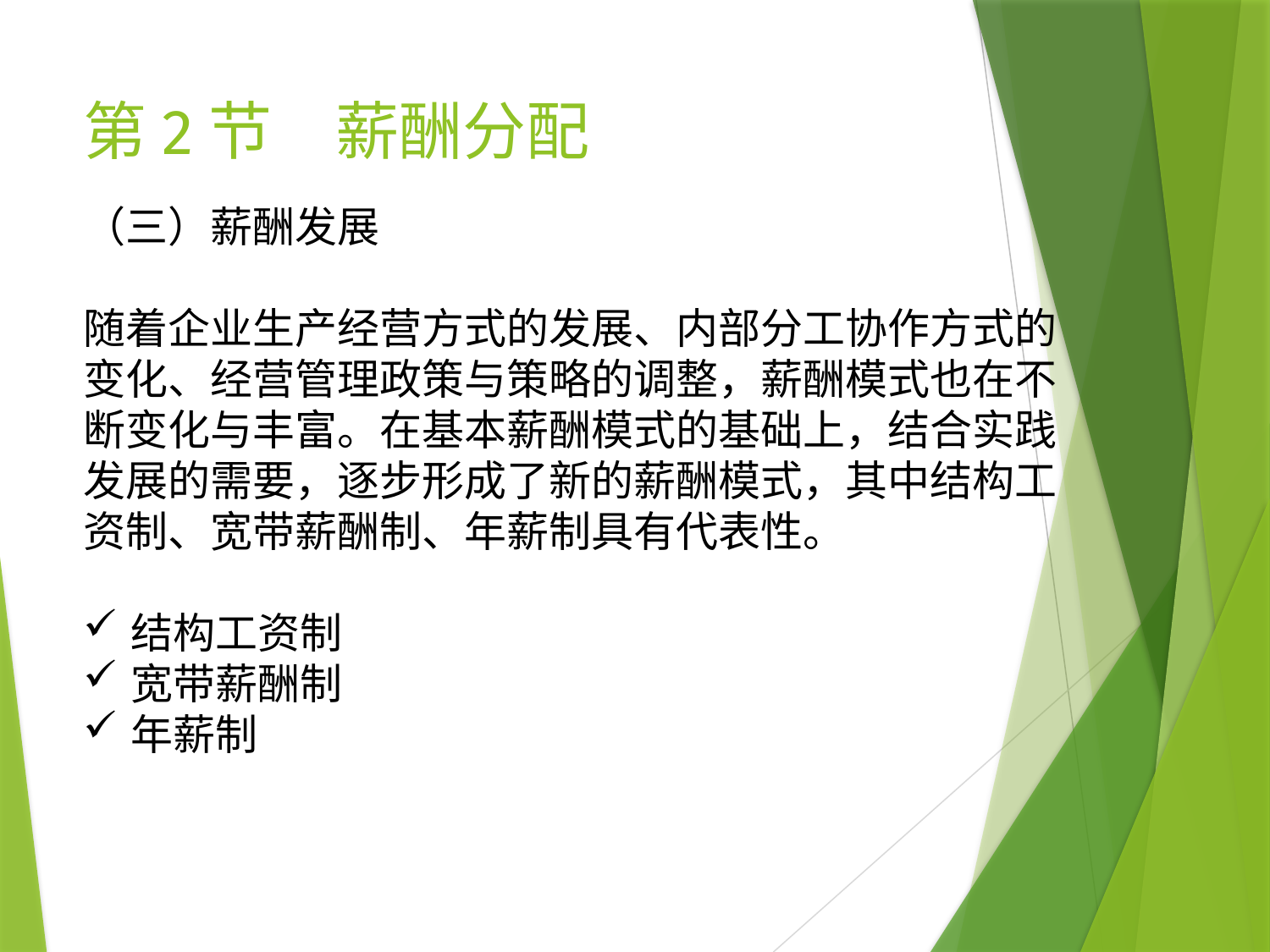

# 第2节　薪酬分配
（三）薪酬发展

随着企业生产经营方式的发展、内部分工协作方式的变化、经营管理政策与策略的调整，薪酬模式也在不断变化与丰富。在基本薪酬模式的基础上，结合实践发展的需要，逐步形成了新的薪酬模式，其中结构工资制、宽带薪酬制、年薪制具有代表性。

结构工资制
宽带薪酬制
年薪制